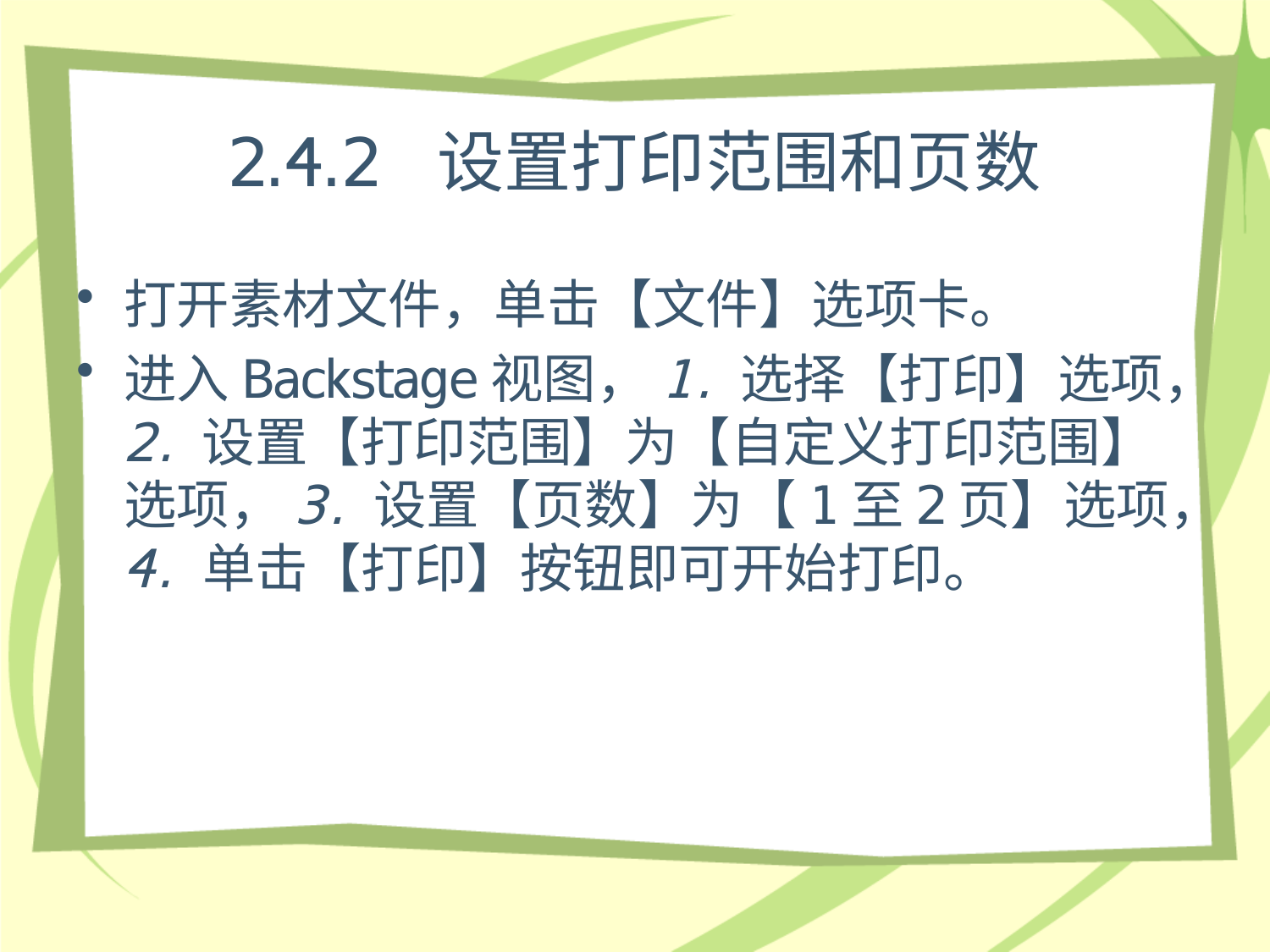

# 2.4.2  设置打印范围和页数
打开素材文件，单击【文件】选项卡。
进入Backstage视图，1. 选择【打印】选项，2. 设置【打印范围】为【自定义打印范围】选项，3. 设置【页数】为【1至2页】选项，4. 单击【打印】按钮即可开始打印。